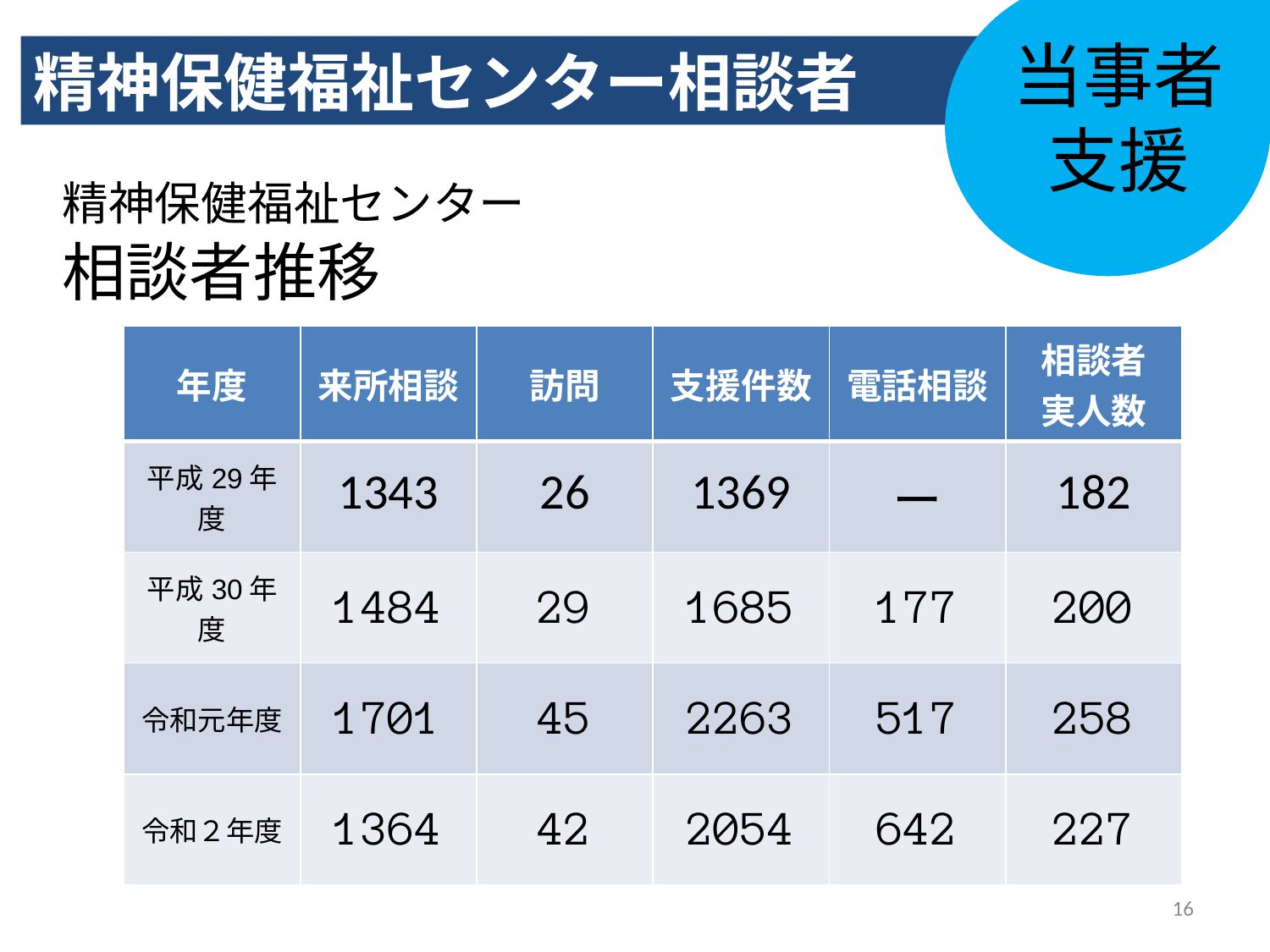

当事者支援
精神保健福祉センター相談者
# 精神保健福祉センター　 相談者推移
| 年度 | 来所相談 | 訪問 | 支援件数 | 電話相談 | 相談者 実人数 |
| --- | --- | --- | --- | --- | --- |
| 平成29年度 | 1343 | 26 | 1369 | ー | 182 |
| 平成30年度 | 1484 | 29 | 1685 | 177 | 200 |
| 令和元年度 | 1701 | 45 | 2263 | 517 | 258 |
| 令和２年度 | 1364 | 42 | 2054 | 642 | 227 |
16